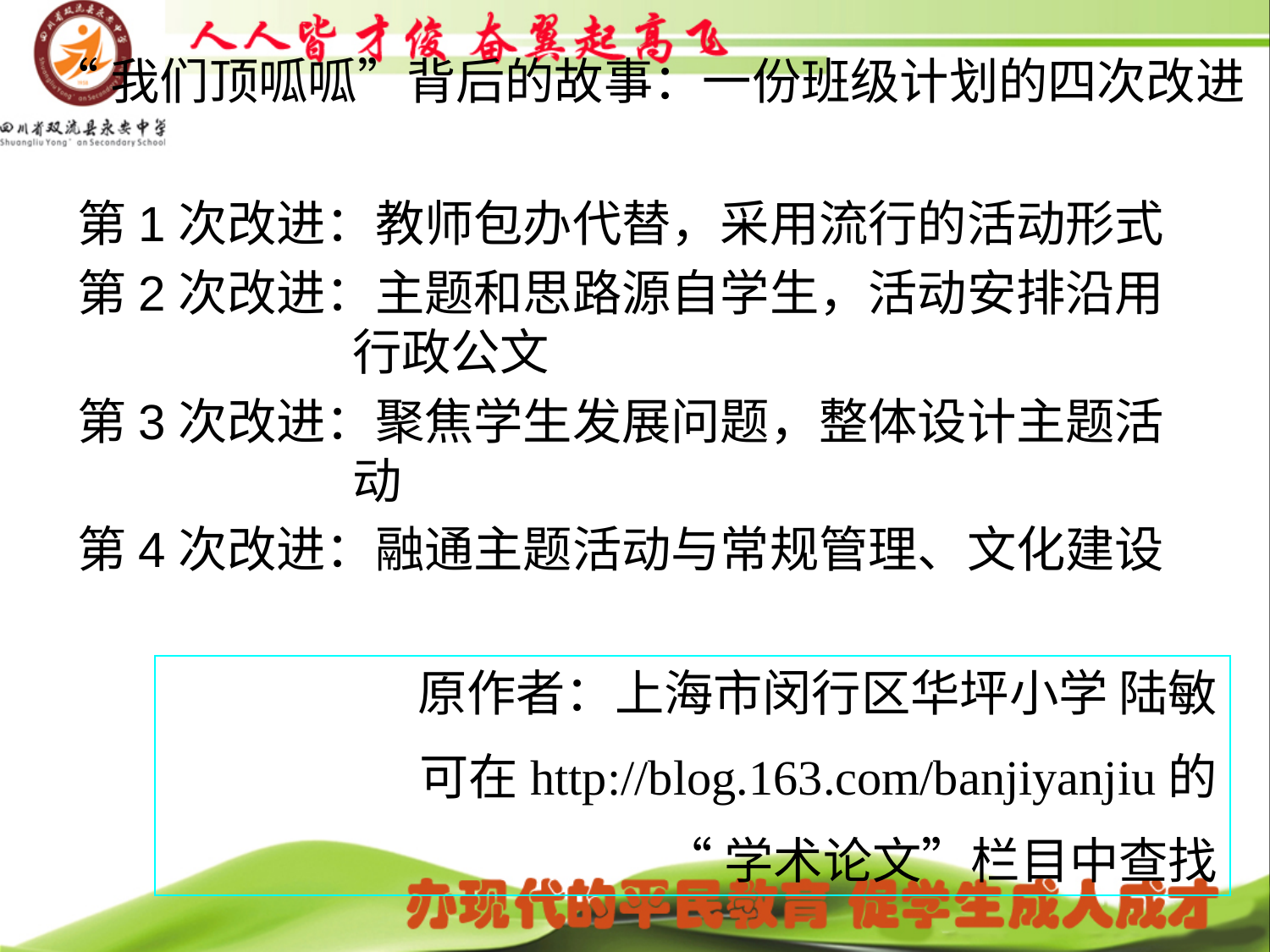

# “我们顶呱呱”背后的故事：一份班级计划的四次改进
第1次改进：教师包办代替，采用流行的活动形式
第2次改进：主题和思路源自学生，活动安排沿用行政公文
第3次改进：聚焦学生发展问题，整体设计主题活动
第4次改进：融通主题活动与常规管理、文化建设
原作者：上海市闵行区华坪小学 陆敏
可在http://blog.163.com/banjiyanjiu的
“学术论文”栏目中查找